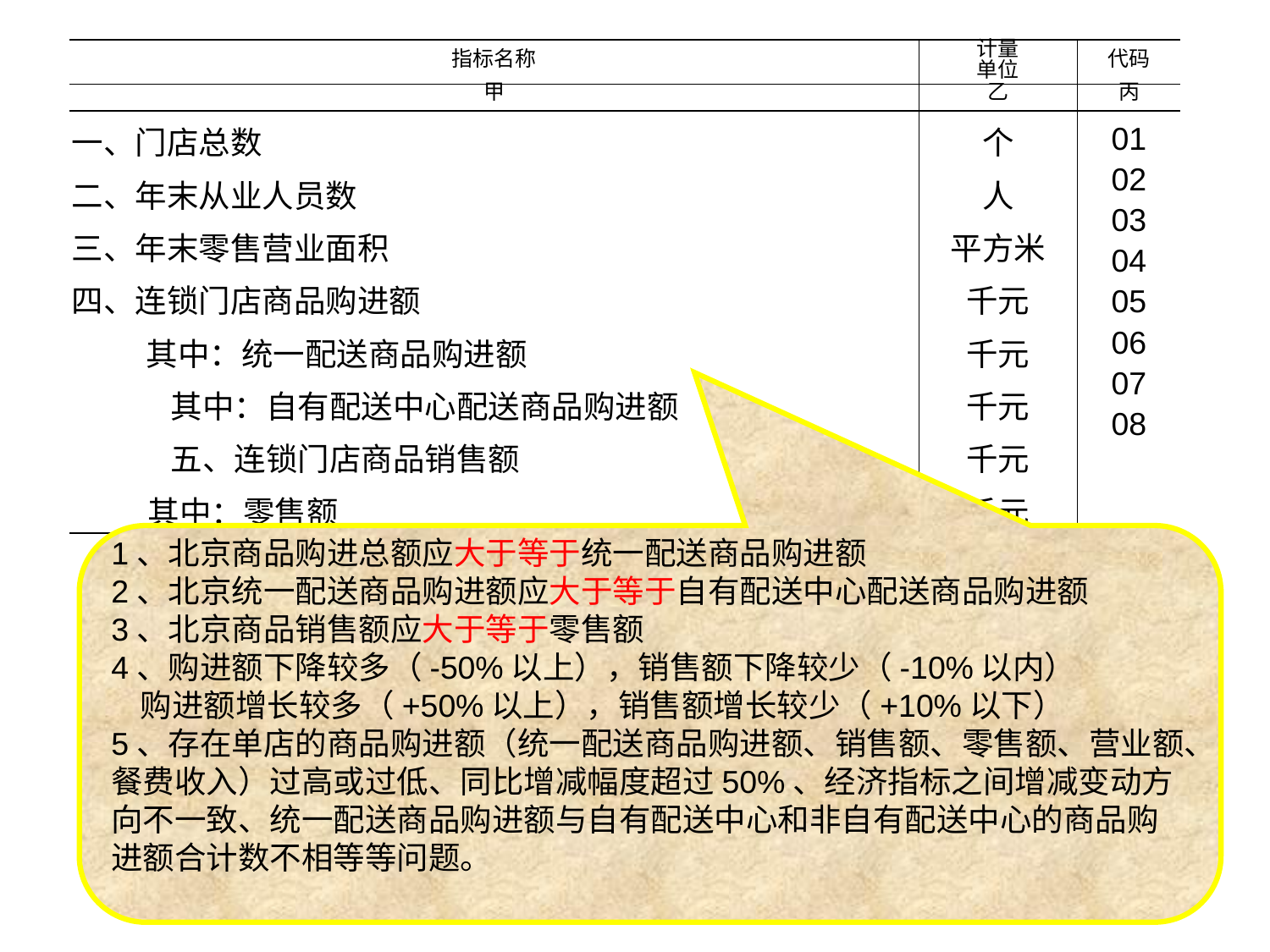

| 指标名称 | 计量 单位 | 代码 |
| --- | --- | --- |
| 甲 | 乙 | 丙 |
| 一、门店总数 二、年末从业人员数 三、年末零售营业面积 四、连锁门店商品购进额 其中：统一配送商品购进额 其中：自有配送中心配送商品购进额 五、连锁门店商品销售额 其中：零售额 | 个 人 平方米 千元 千元 千元 千元 千元 | 01 02 03 04 05 06 07 08 |

1、北京商品购进总额应大于等于统一配送商品购进额
2、北京统一配送商品购进额应大于等于自有配送中心配送商品购进额
3、北京商品销售额应大于等于零售额
4、购进额下降较多（-50%以上），销售额下降较少（-10%以内）
   购进额增长较多（+50%以上），销售额增长较少（+10%以下）
5、存在单店的商品购进额（统一配送商品购进额、销售额、零售额、营业额、餐费收入）过高或过低、同比增减幅度超过50%、经济指标之间增减变动方向不一致、统一配送商品购进额与自有配送中心和非自有配送中心的商品购进额合计数不相等等问题。